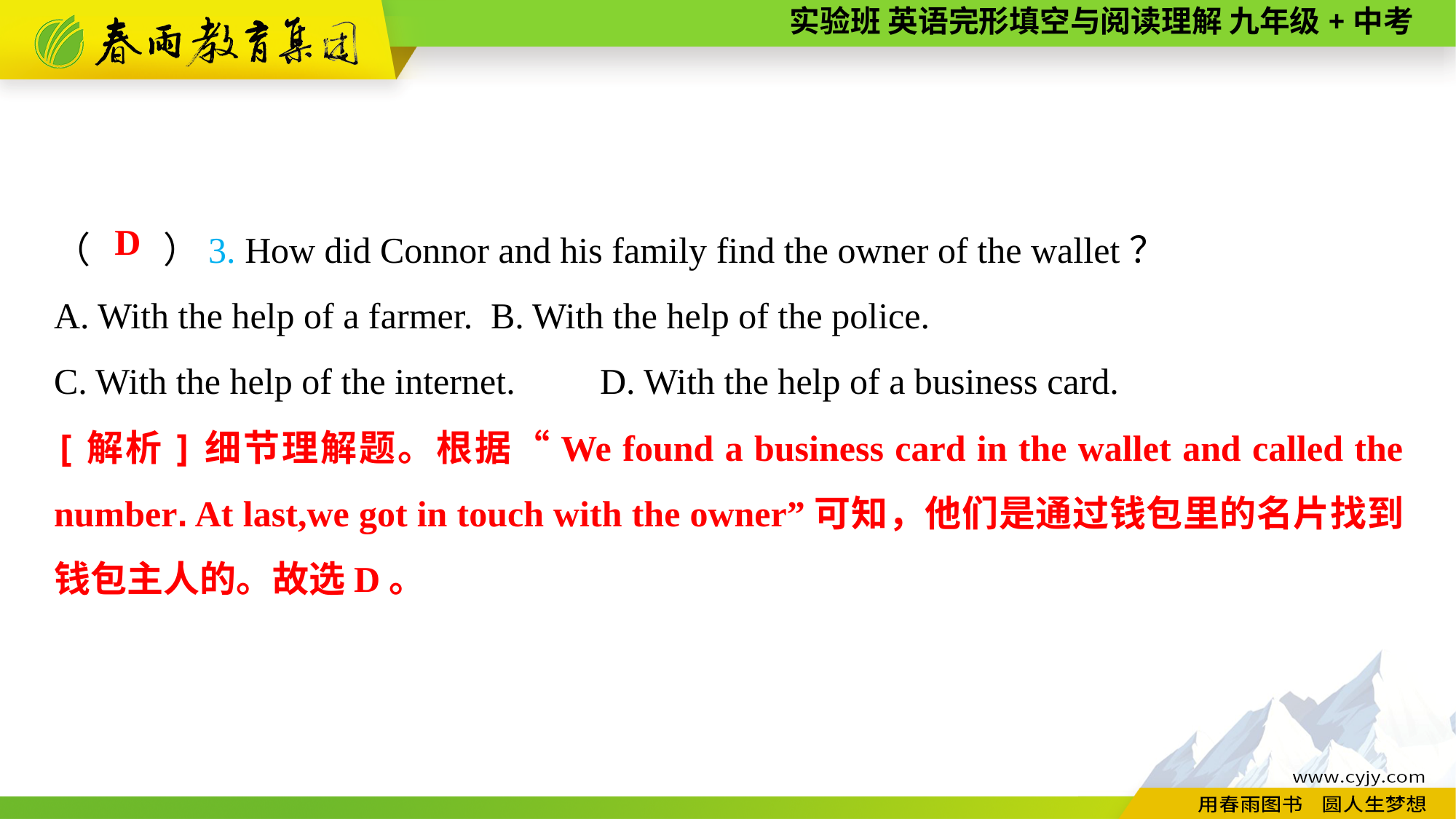

（　　）3. How did Connor and his family find the owner of the wallet？
A. With the help of a farmer.	B. With the help of the police.
C. With the help of the internet.	D. With the help of a business card.
D
[解析]细节理解题。根据“We found a business card in the wallet and called the number. At last,we got in touch with the owner”可知，他们是通过钱包里的名片找到钱包主人的。故选D。